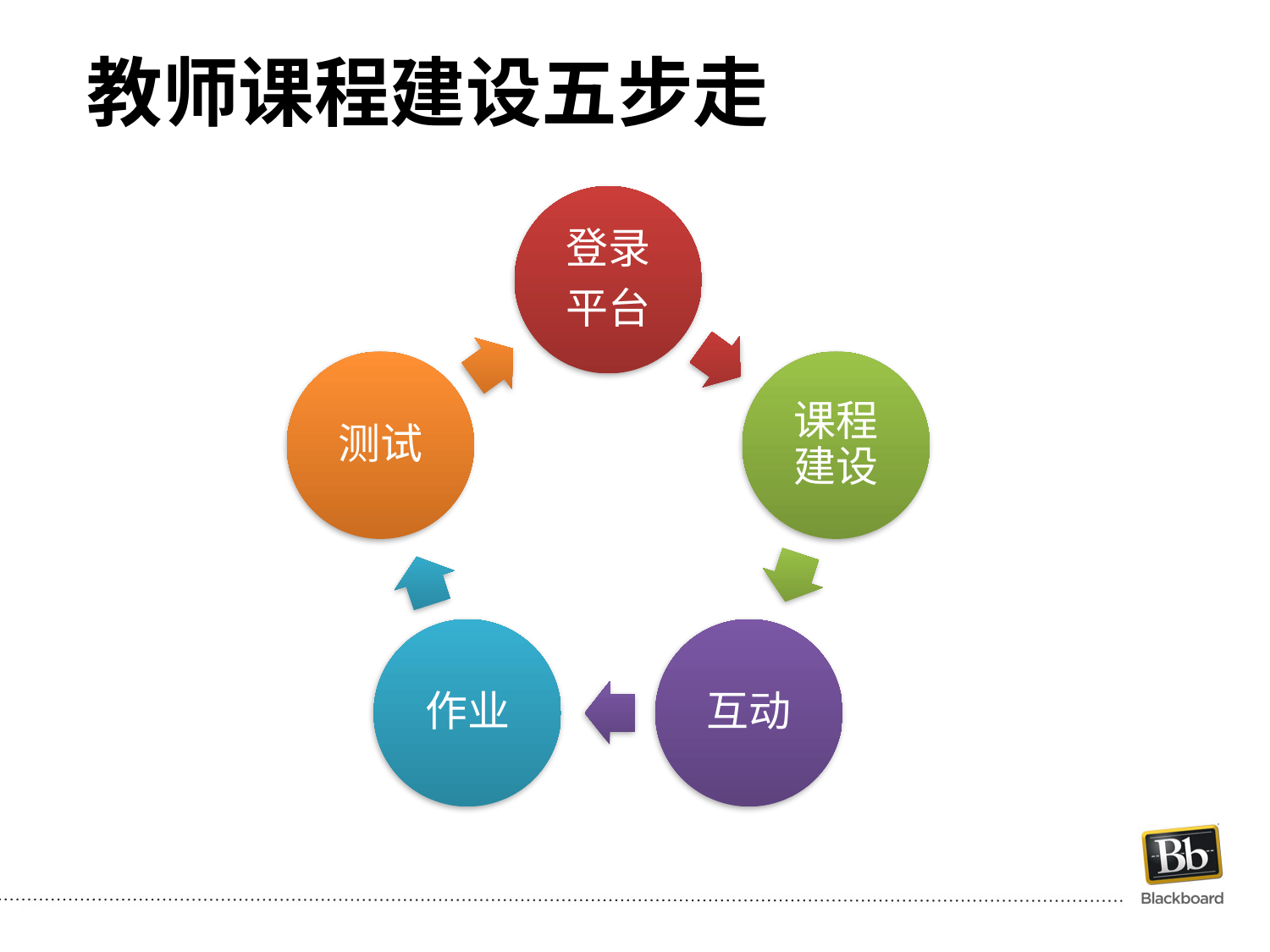

# 教师课程建设五步走
登录
平台

课程建设

互动

作业

测试